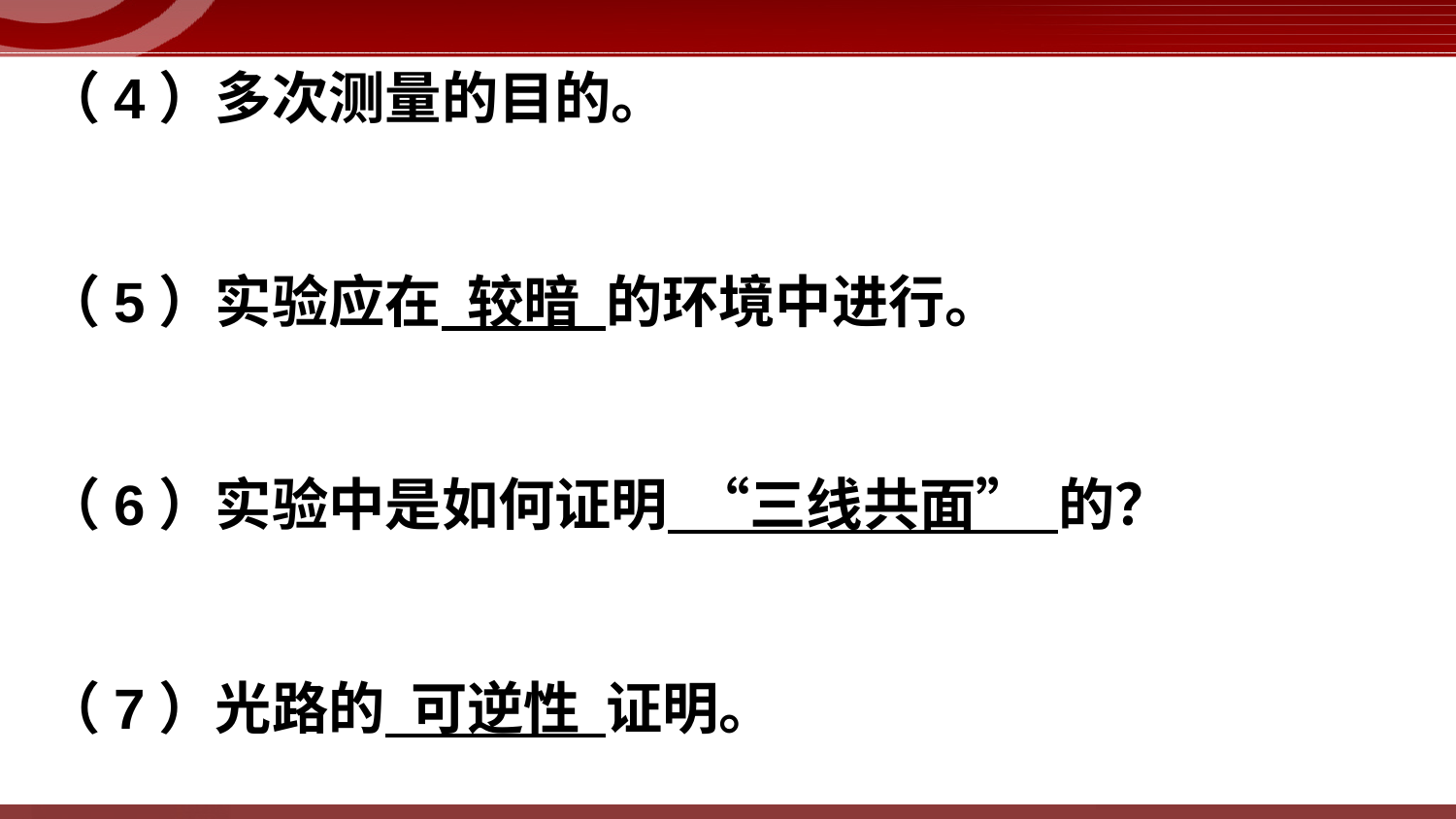

（4）多次测量的目的。

（5）实验应在  较暗  的环境中进行。

（6）实验中是如何证明  “三线共面”  的？

（7）光路的  可逆性  证明。